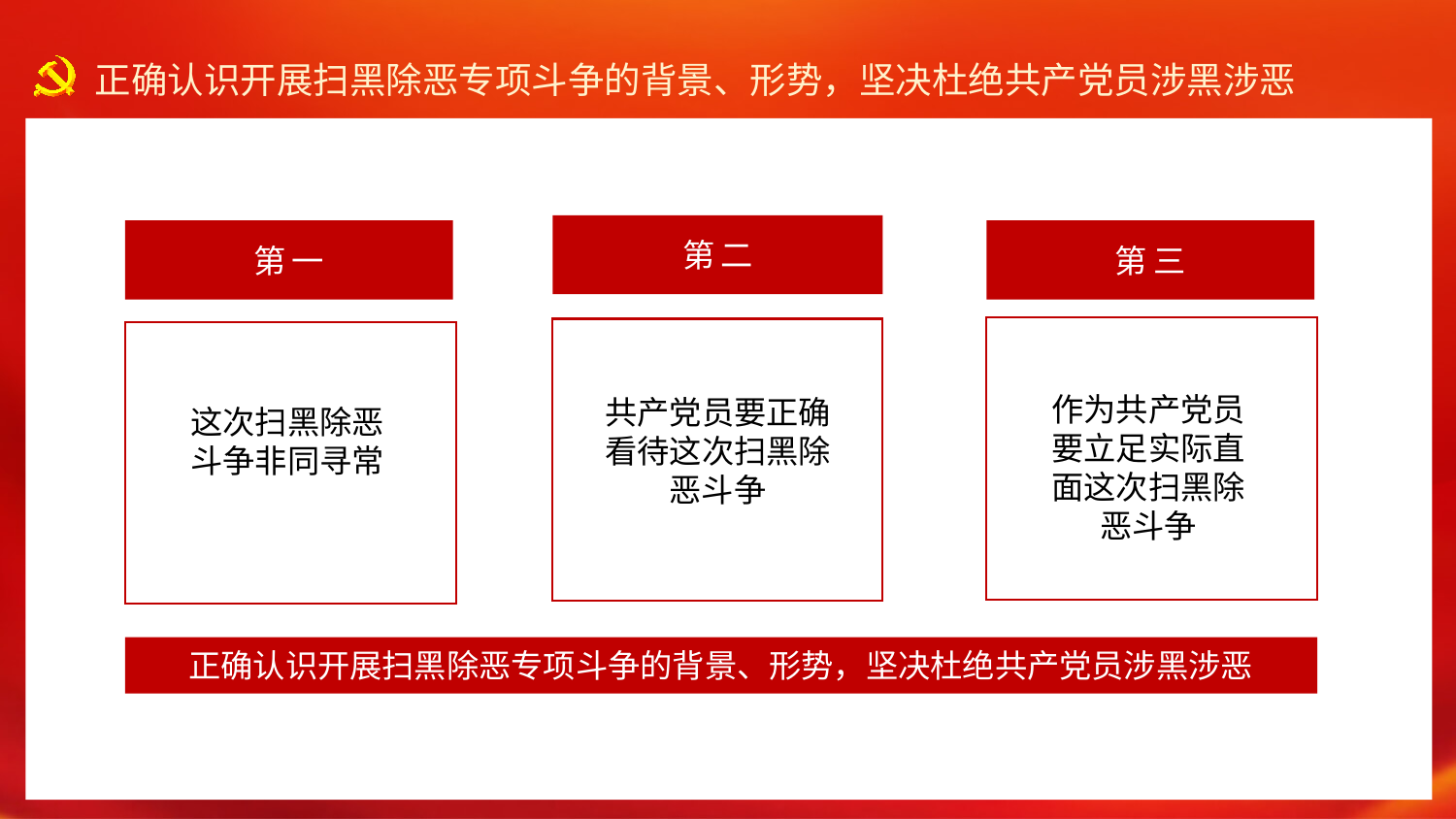

第二
第一
第三

作为共产党员要立足实际直面这次扫黑除恶斗争
共产党员要正确看待这次扫黑除恶斗争
这次扫黑除恶斗争非同寻常
正确认识开展扫黑除恶专项斗争的背景、形势，坚决杜绝共产党员涉黑涉恶